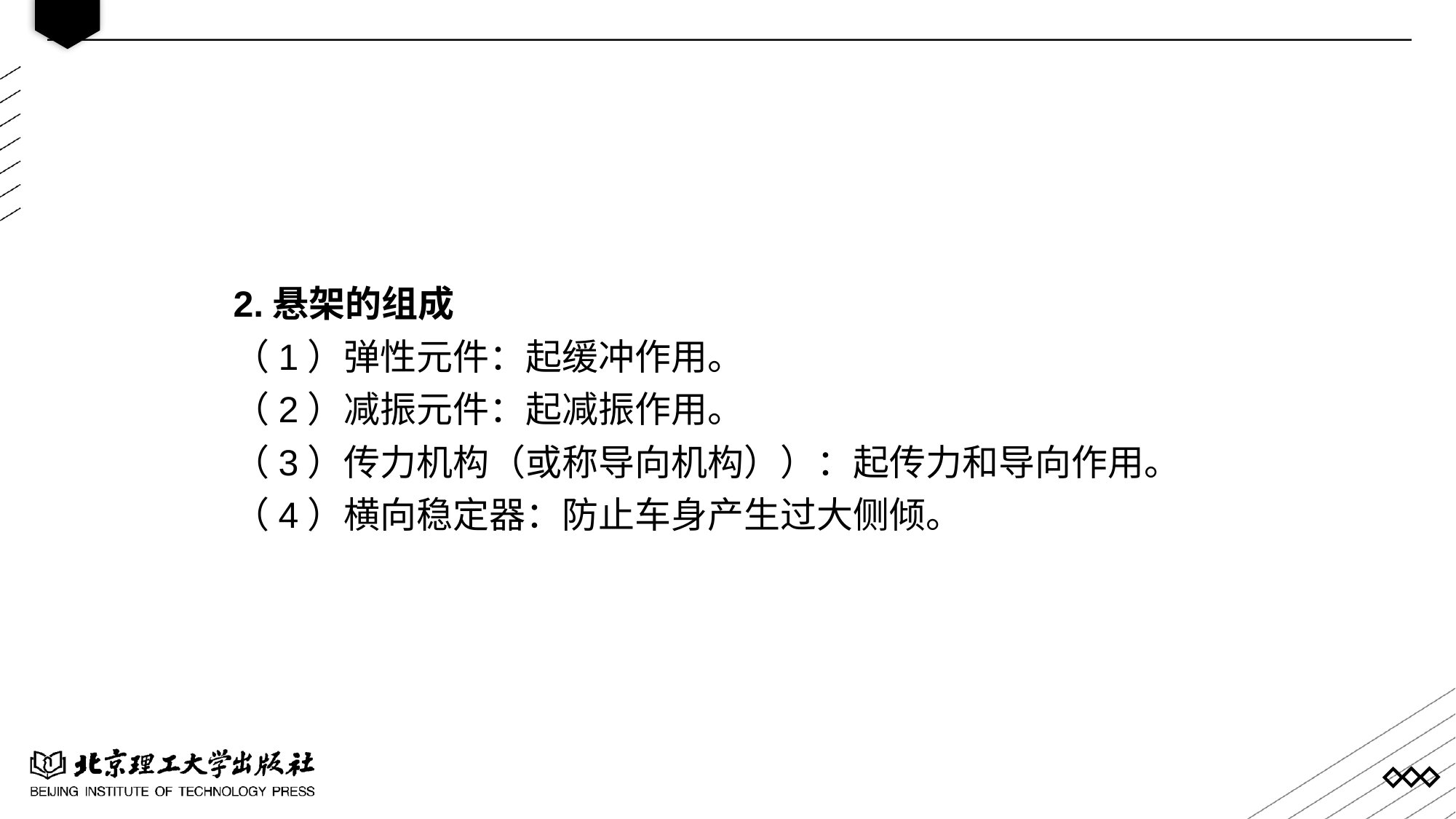

2.悬架的组成
（1）弹性元件：起缓冲作用。
（2）减振元件：起减振作用。
（3）传力机构（或称导向机构））：起传力和导向作用。
（4）横向稳定器：防止车身产生过大侧倾。